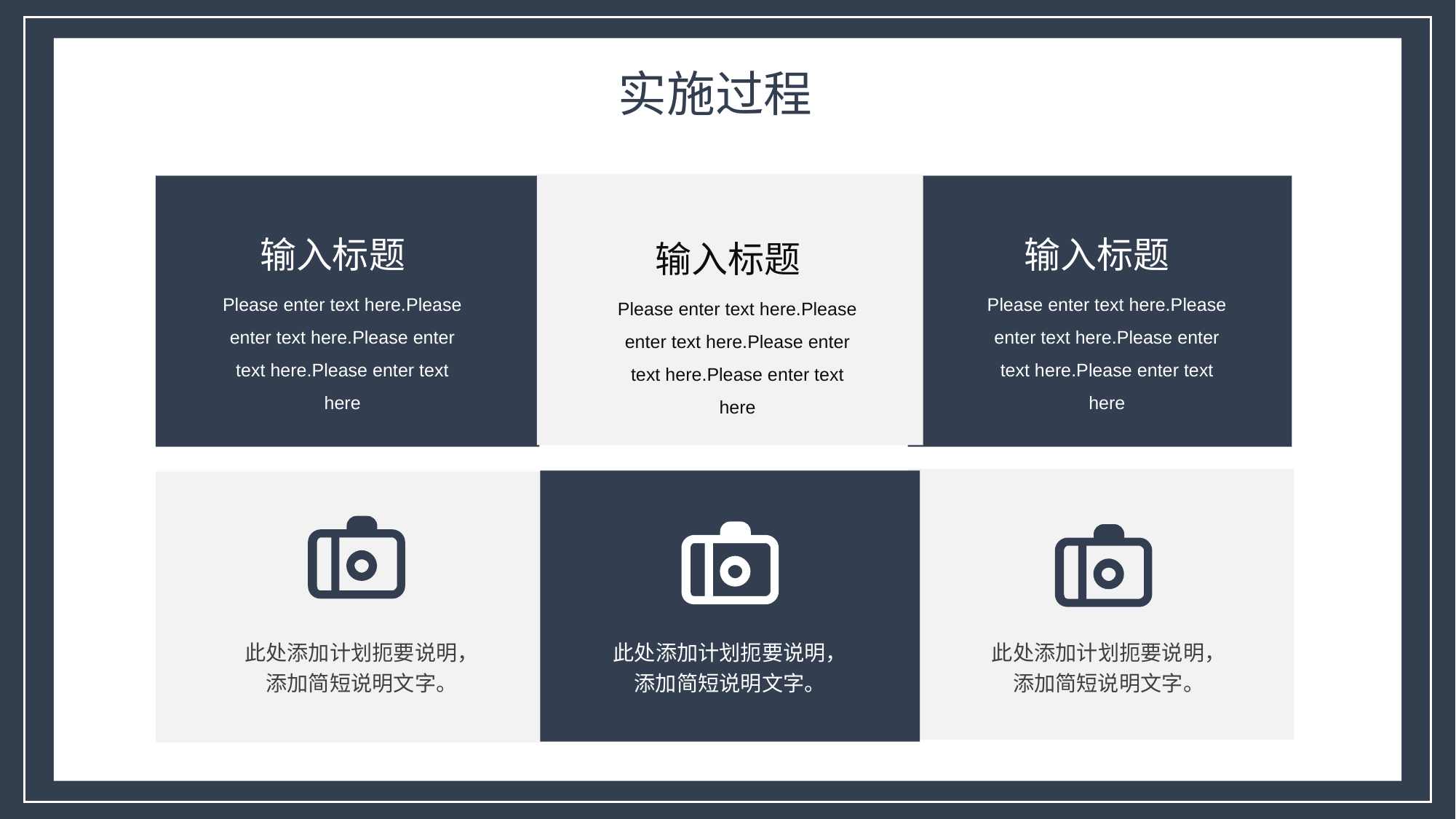

实施过程

输入标题
输入标题
输入标题
Please enter text here.Please enter text here.Please enter text here.Please enter text here
Please enter text here.Please enter text here.Please enter text here.Please enter text here
Please enter text here.Please enter text here.Please enter text here.Please enter text here

此处添加计划扼要说明，添加简短说明文字。
此处添加计划扼要说明，添加简短说明文字。
此处添加计划扼要说明，添加简短说明文字。